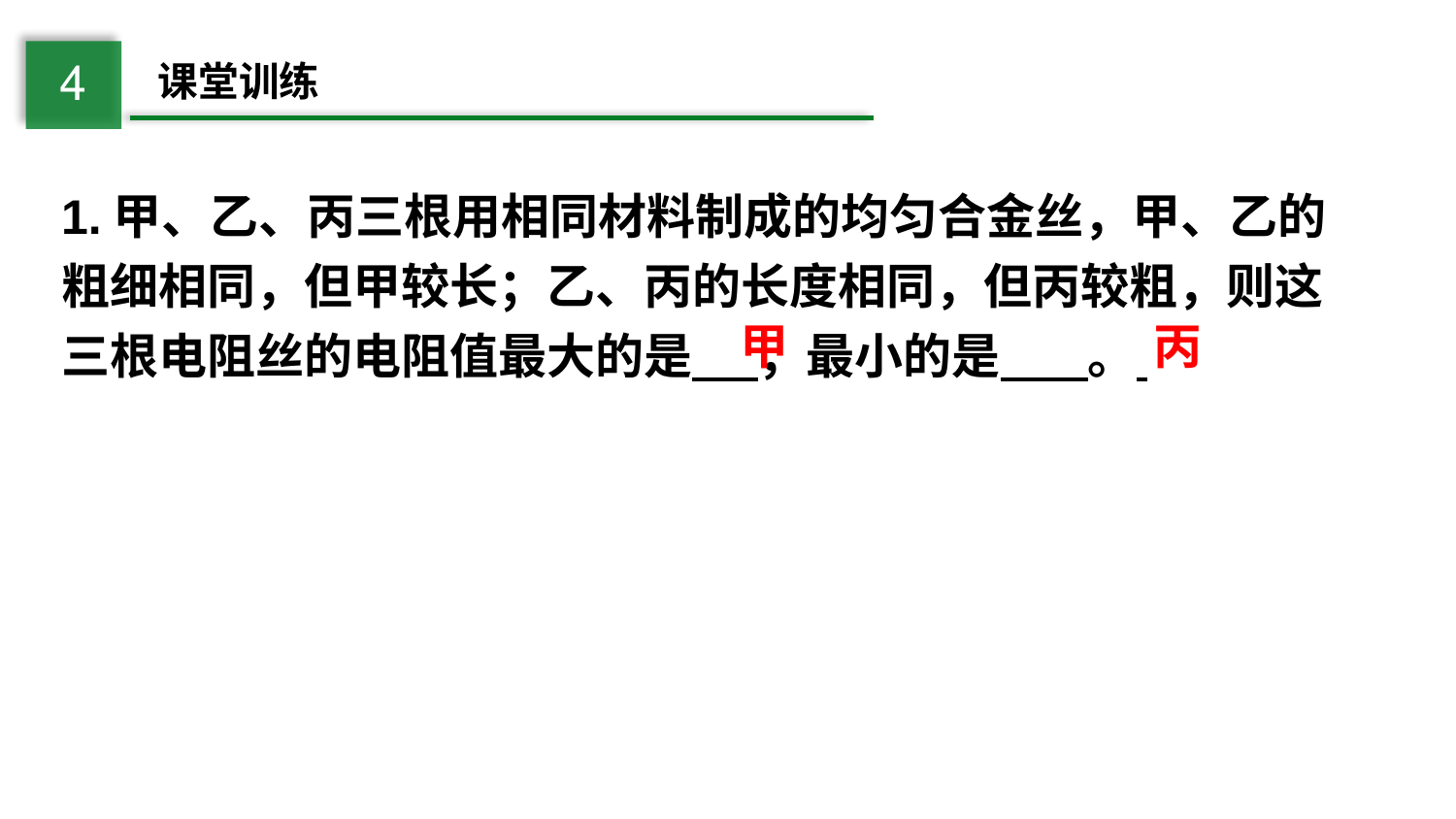

4
课堂训练
1.甲、乙、丙三根用相同材料制成的均匀合金丝，甲、乙的粗细相同，但甲较长；乙、丙的长度相同，但丙较粗，则这三根电阻丝的电阻值最大的是      ，最小的是        。
甲
丙